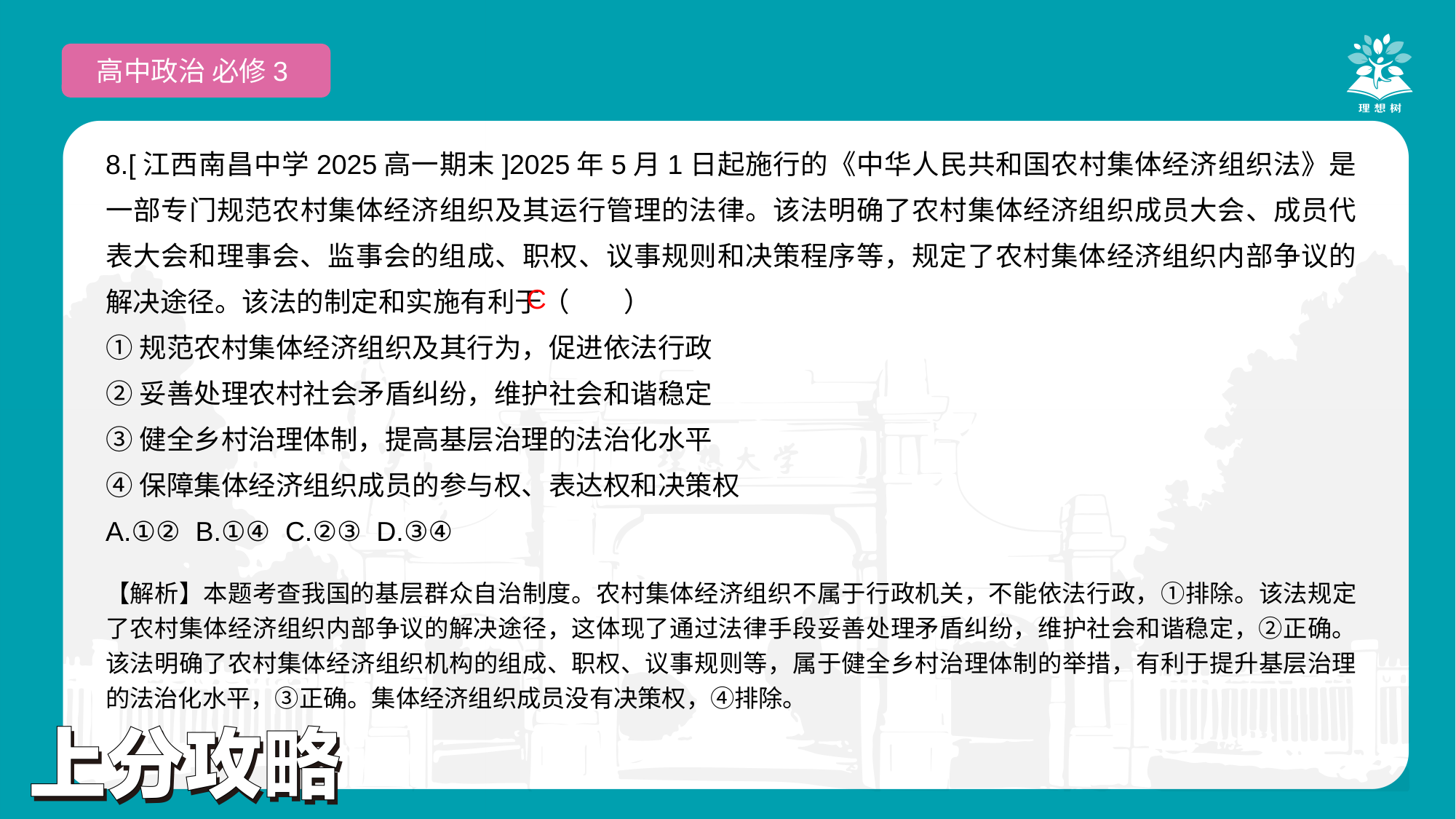

高中政治 必修3
8.[江西南昌中学2025高一期末]2025年5月1日起施行的《中华人民共和国农村集体经济组织法》是一部专门规范农村集体经济组织及其运行管理的法律。该法明确了农村集体经济组织成员大会、成员代表大会和理事会、监事会的组成、职权、议事规则和决策程序等，规定了农村集体经济组织内部争议的解决途径。该法的制定和实施有利于（　　）
①规范农村集体经济组织及其行为，促进依法行政
②妥善处理农村社会矛盾纠纷，维护社会和谐稳定
③健全乡村治理体制，提高基层治理的法治化水平
④保障集体经济组织成员的参与权、表达权和决策权
A.①②  B.①④  C.②③  D.③④
 C
【解析】本题考查我国的基层群众自治制度。农村集体经济组织不属于行政机关，不能依法行政，①排除。该法规定了农村集体经济组织内部争议的解决途径，这体现了通过法律手段妥善处理矛盾纠纷，维护社会和谐稳定，②正确。该法明确了农村集体经济组织机构的组成、职权、议事规则等，属于健全乡村治理体制的举措，有利于提升基层治理的法治化水平，③正确。集体经济组织成员没有决策权，④排除。